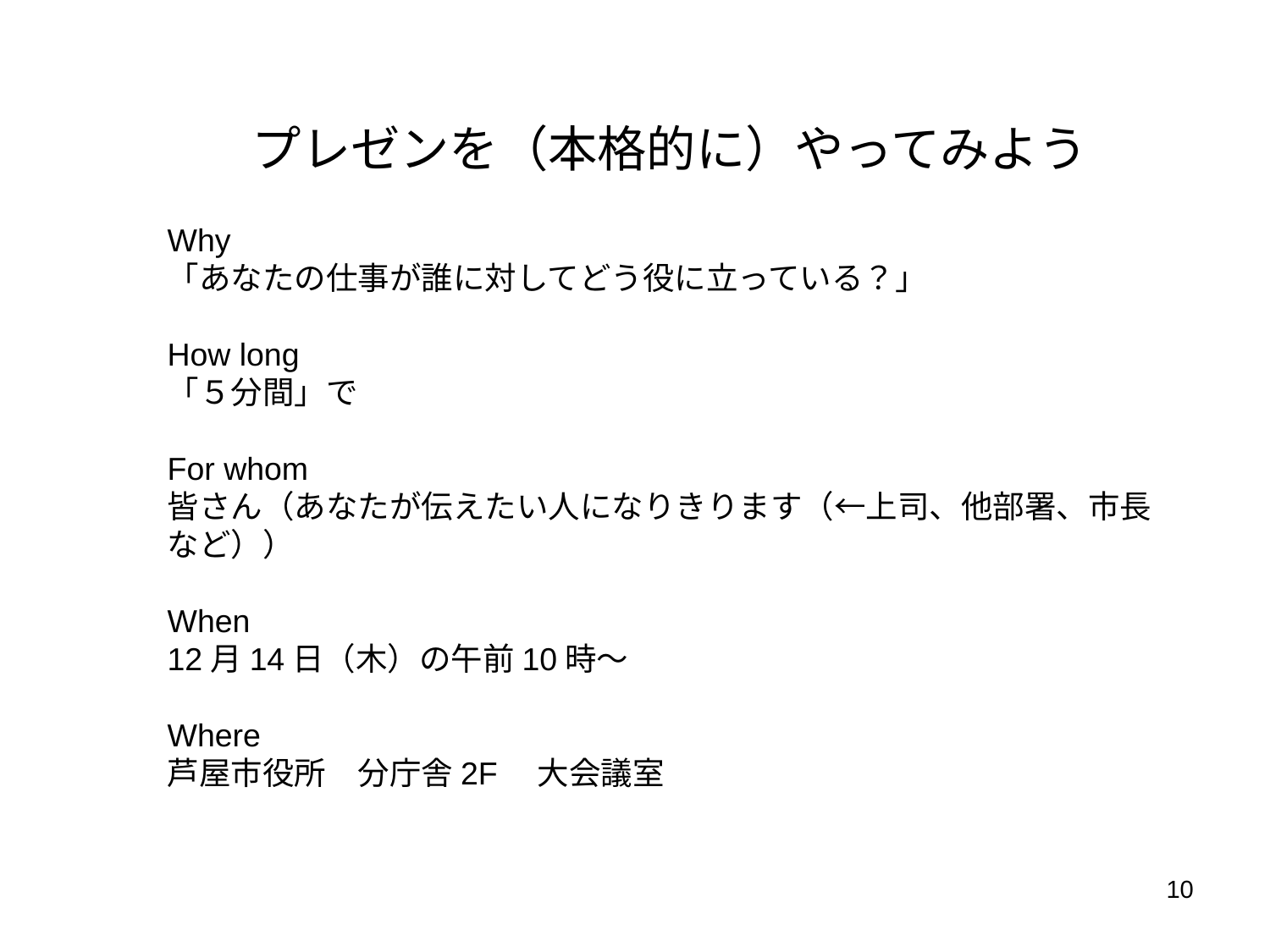

プレゼンを（本格的に）やってみよう
Why
「あなたの仕事が誰に対してどう役に立っている？」

How long
「５分間」で

For whom
皆さん（あなたが伝えたい人になりきります（←上司、他部署、市長など））

When
12月14日（木）の午前10時～

Where
芦屋市役所　分庁舎2F　大会議室
10